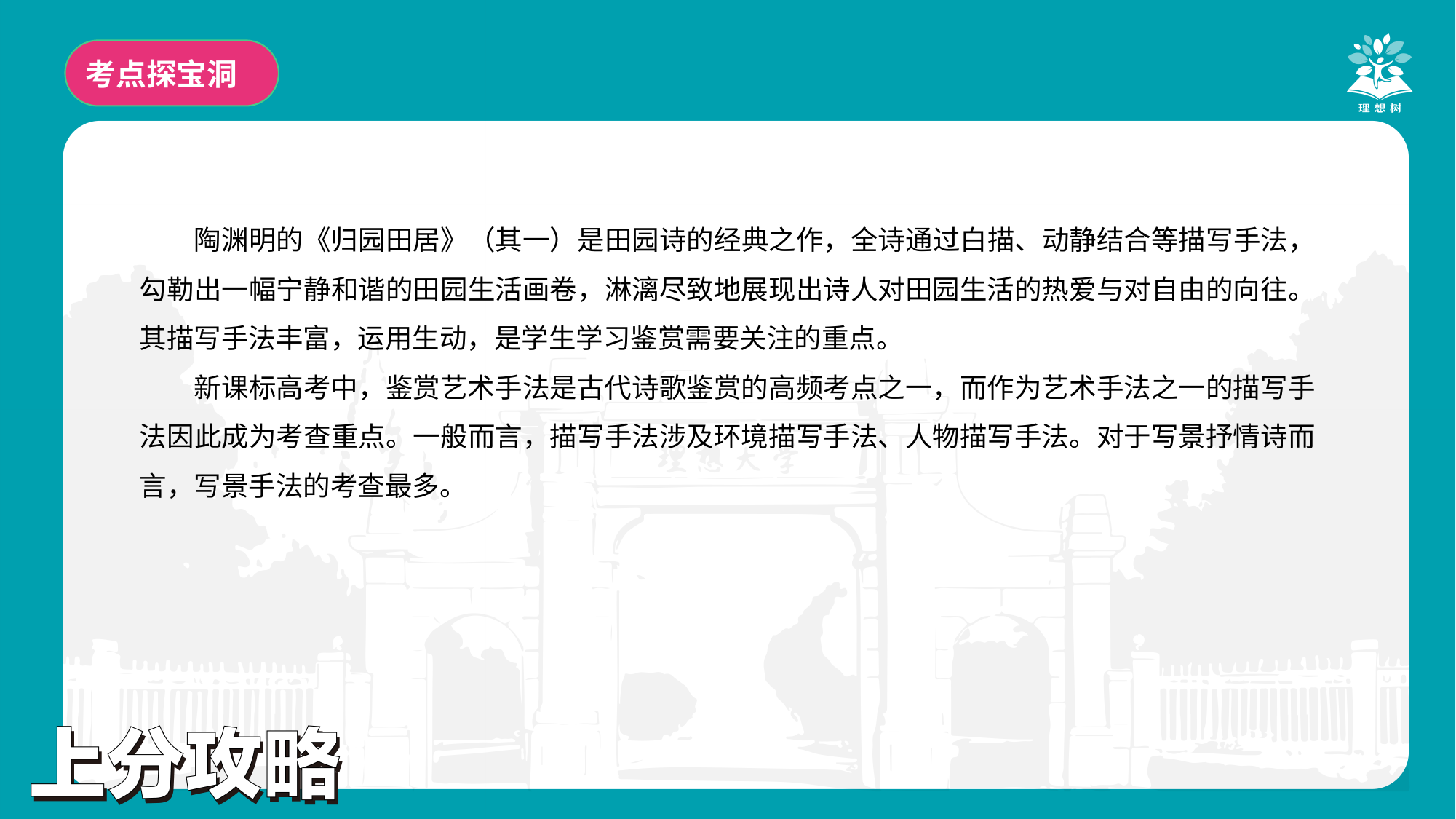

考点探宝洞
陶渊明的《归园田居》（其一）是田园诗的经典之作，全诗通过白描、动静结合等描写手法，勾勒出一幅宁静和谐的田园生活画卷，淋漓尽致地展现出诗人对田园生活的热爱与对自由的向往。其描写手法丰富，运用生动，是学生学习鉴赏需要关注的重点。
新课标高考中，鉴赏艺术手法是古代诗歌鉴赏的高频考点之一，而作为艺术手法之一的描写手法因此成为考查重点。一般而言，描写手法涉及环境描写手法、人物描写手法。对于写景抒情诗而言，写景手法的考查最多。